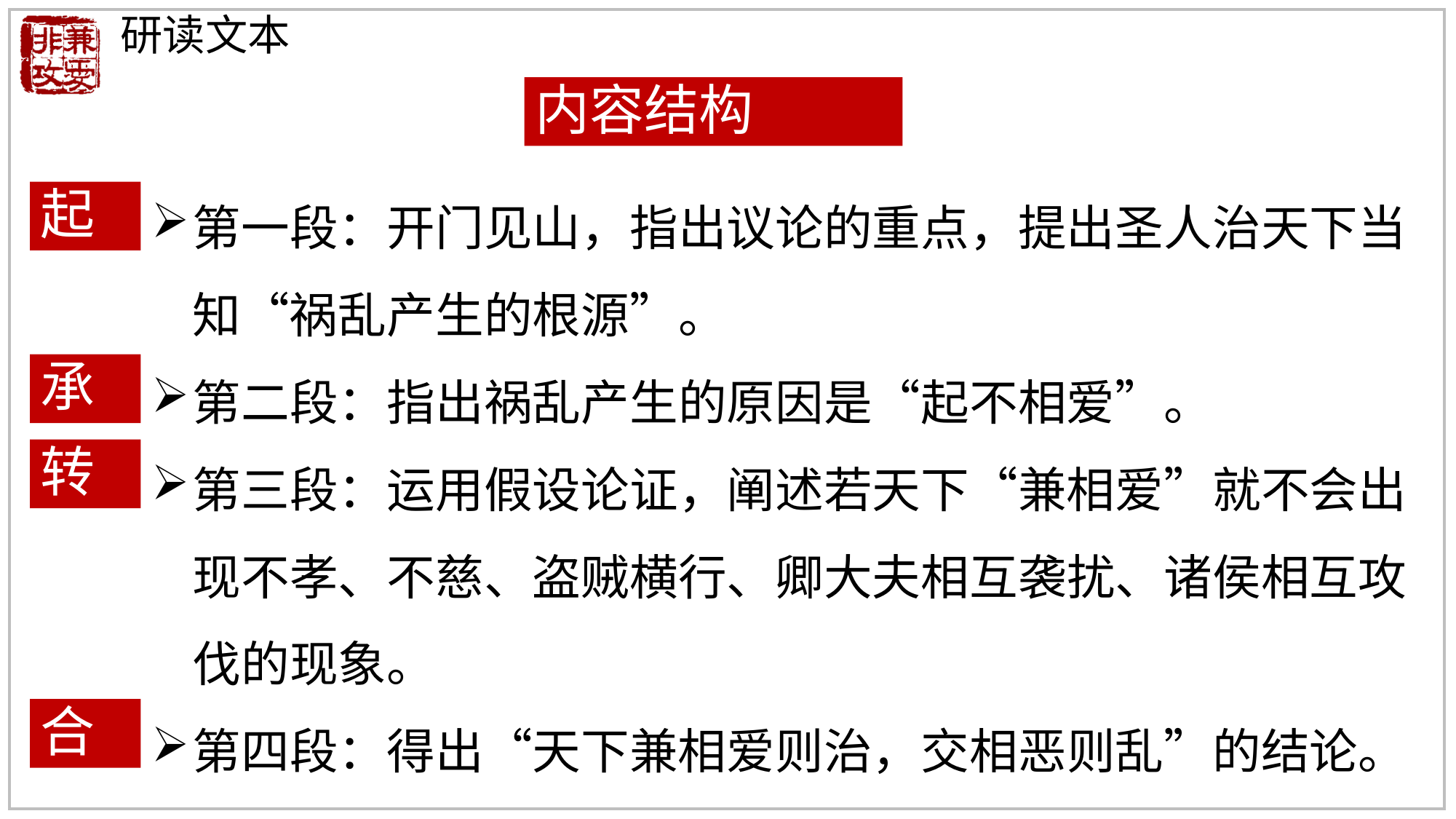

研读文本
内容结构
第一段：开门见山，指出议论的重点，提出圣人治天下当知“祸乱产生的根源”。
第二段：指出祸乱产生的原因是“起不相爱”。
第三段：运用假设论证，阐述若天下“兼相爱”就不会出现不孝、不慈、盗贼横行、卿大夫相互袭扰、诸侯相互攻伐的现象。
第四段：得出“天下兼相爱则治，交相恶则乱”的结论。
起
承
转
合